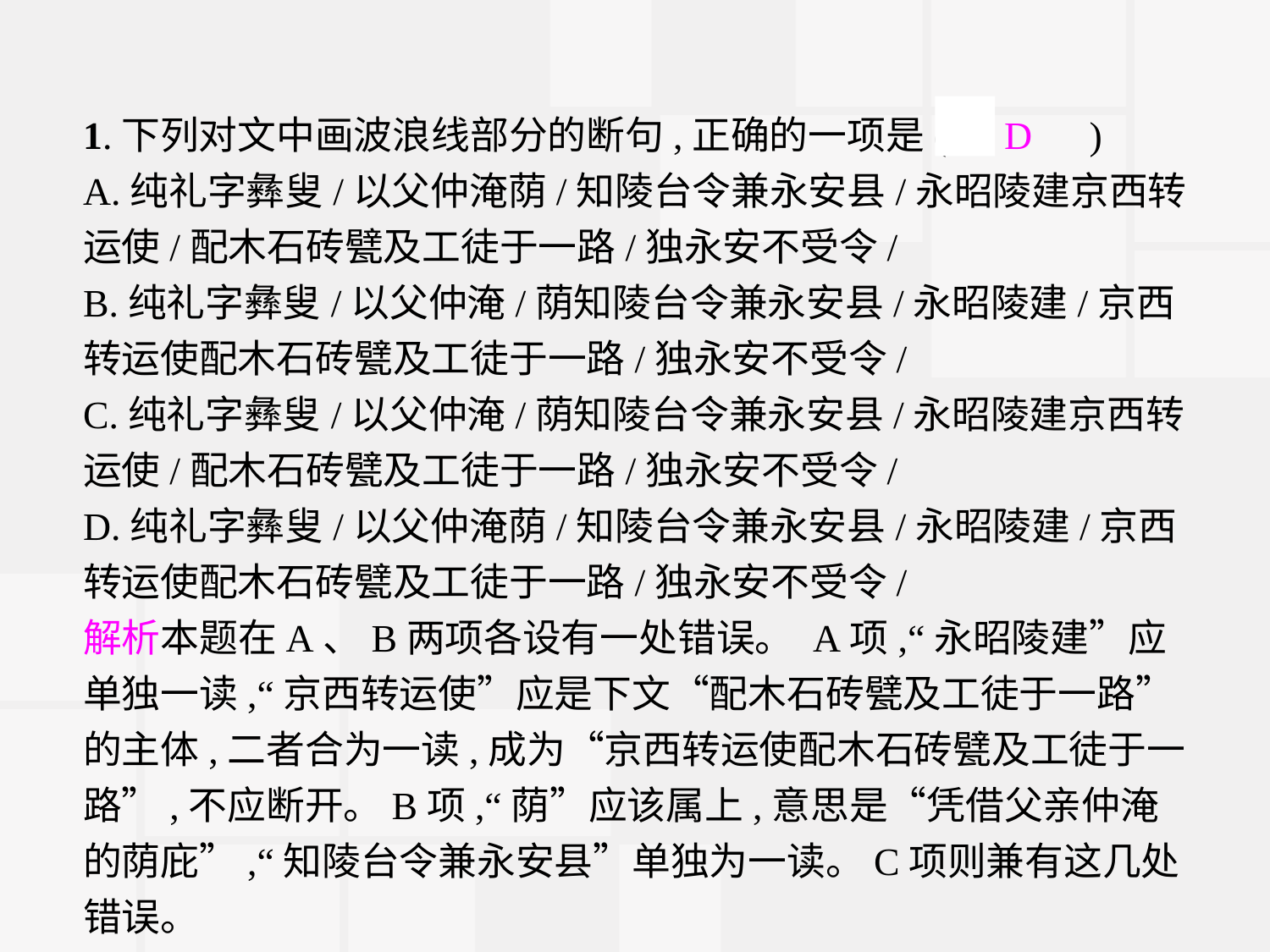

1.下列对文中画波浪线部分的断句,正确的一项是(　D　)
A.纯礼字彝叟/以父仲淹荫/知陵台令兼永安县/永昭陵建京西转运使/配木石砖甓及工徒于一路/独永安不受令/
B.纯礼字彝叟/以父仲淹/荫知陵台令兼永安县/永昭陵建/京西转运使配木石砖甓及工徒于一路/独永安不受令/
C.纯礼字彝叟/以父仲淹/荫知陵台令兼永安县/永昭陵建京西转运使/配木石砖甓及工徒于一路/独永安不受令/
D.纯礼字彝叟/以父仲淹荫/知陵台令兼永安县/永昭陵建/京西转运使配木石砖甓及工徒于一路/独永安不受令/
解析本题在A、B两项各设有一处错误。 A项,“永昭陵建”应单独一读,“京西转运使”应是下文“配木石砖甓及工徒于一路”的主体,二者合为一读,成为“京西转运使配木石砖甓及工徒于一路”,不应断开。B项,“荫”应该属上,意思是“凭借父亲仲淹的荫庇”,“知陵台令兼永安县”单独为一读。C项则兼有这几处错误。